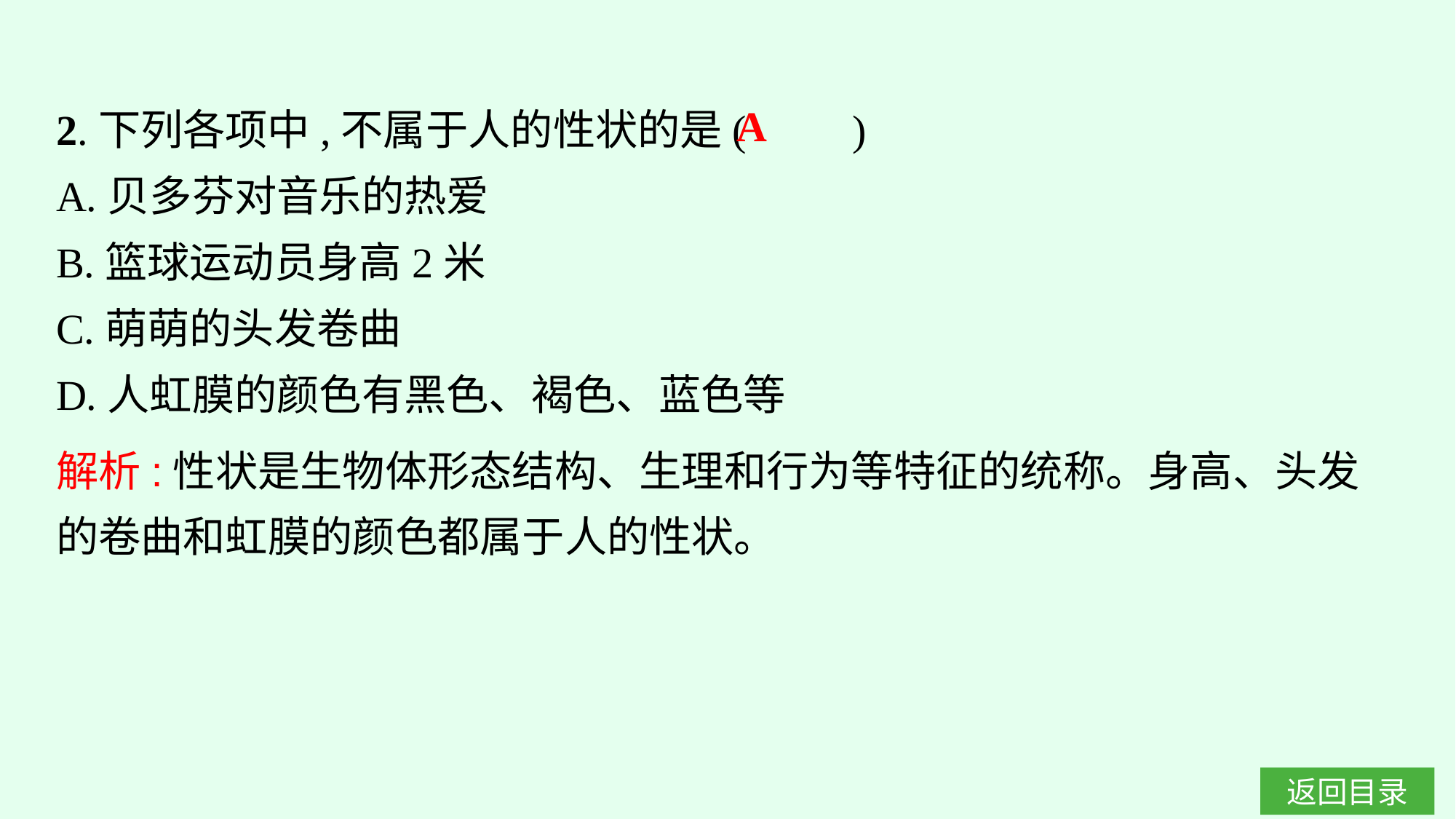

2.下列各项中,不属于人的性状的是(　　)
A.贝多芬对音乐的热爱
B.篮球运动员身高2米
C.萌萌的头发卷曲
D.人虹膜的颜色有黑色、褐色、蓝色等
A
解析:性状是生物体形态结构、生理和行为等特征的统称。身高、头发的卷曲和虹膜的颜色都属于人的性状。